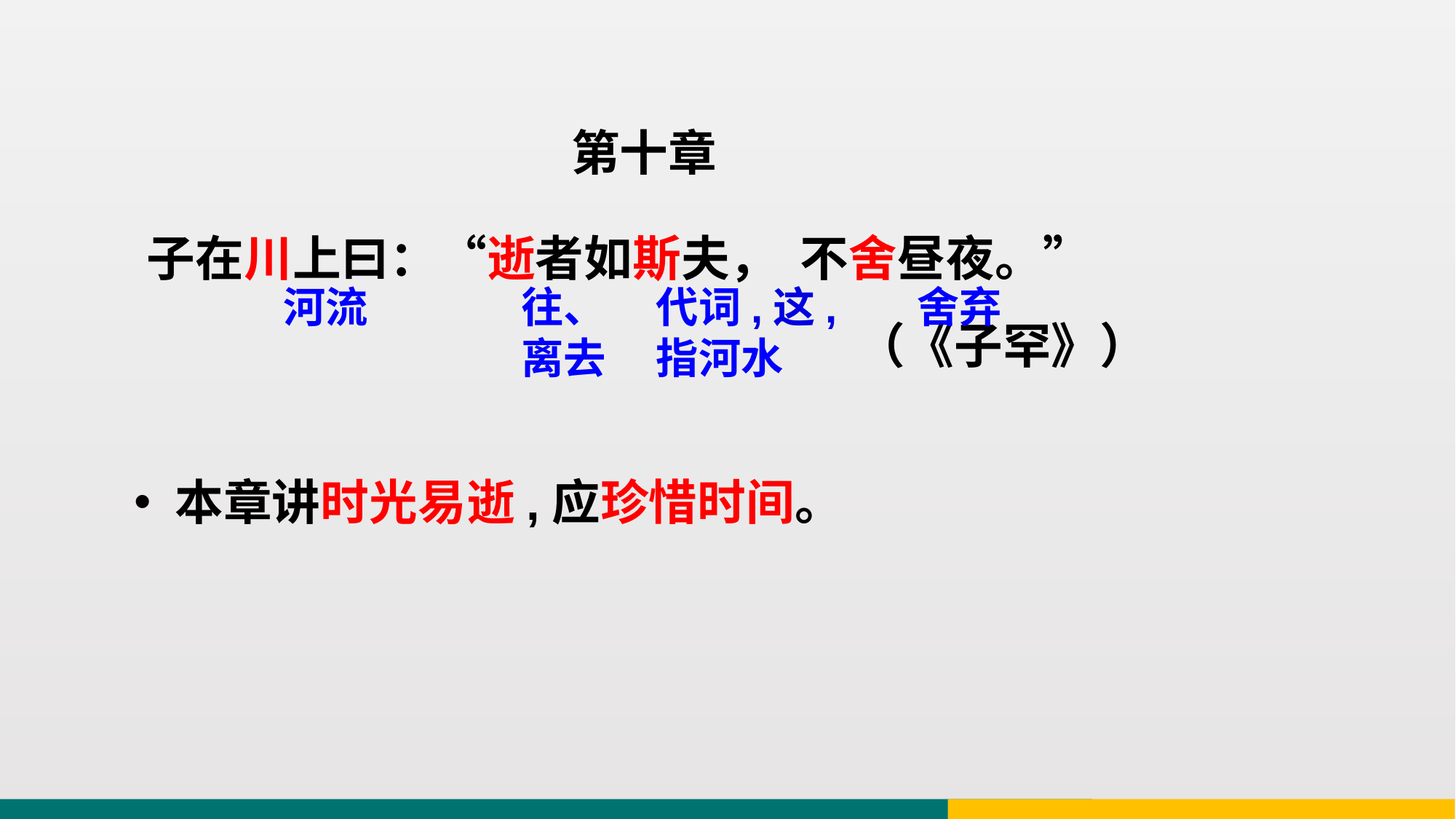

第十章
    子在川上曰：“逝者如斯夫，  不舍昼夜。”
                                                                    （《子罕》）
代词,这,指河水
舍弃
往、离去
河流
本章讲时光易逝,应珍惜时间。